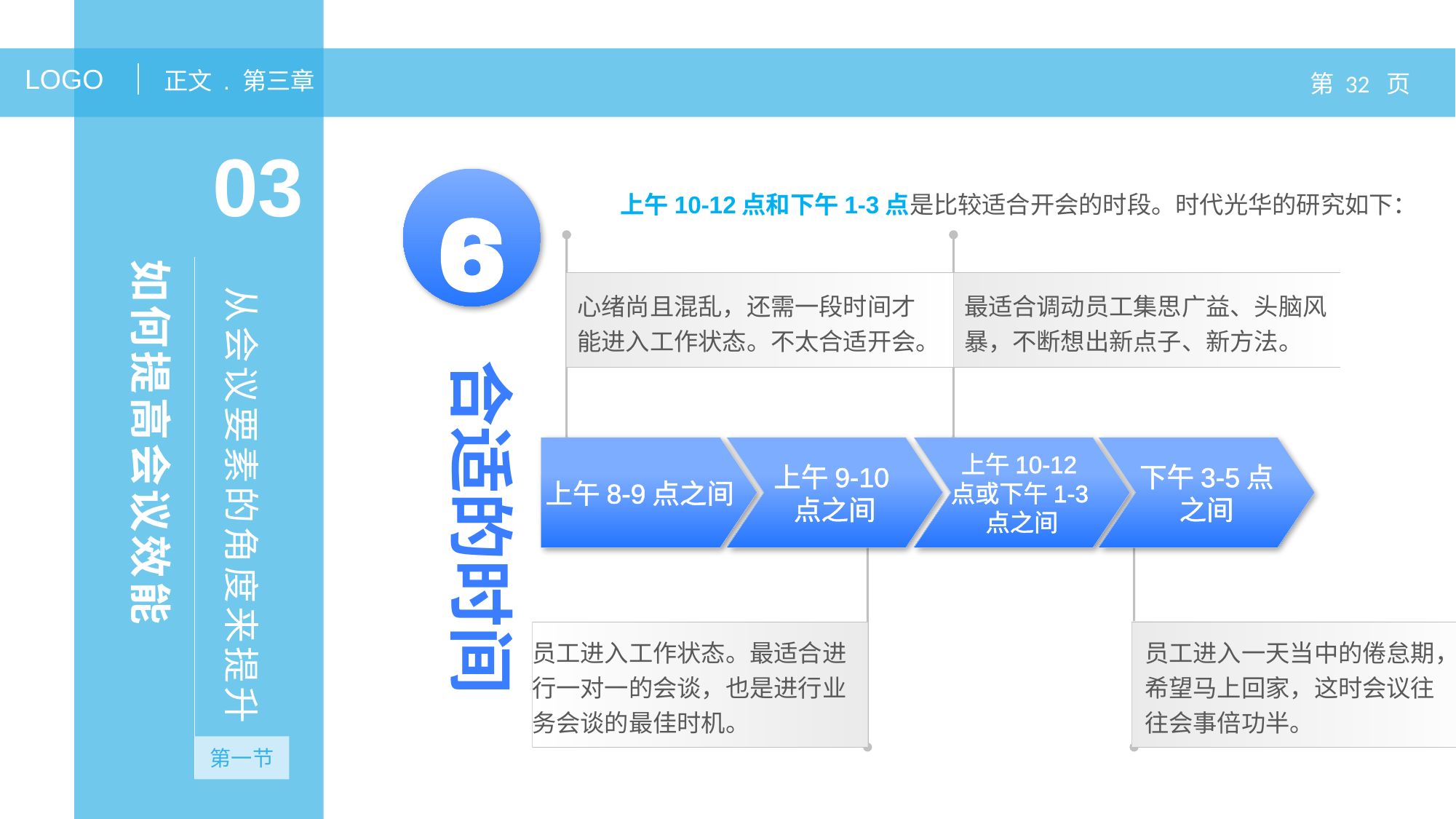

6
上午10-12点和下午1-3点是比较适合开会的时段。时代光华的研究如下：

心绪尚且混乱，还需一段时间才能进入工作状态。不太合适开会。

最适合调动员工集思广益、头脑风暴，不断想出新点子、新方法。

合适的时间
上午8-9点之间
上午9-10点之间
上午10-12点或下午1-3点之间
下午3-5点之间

员工进入工作状态。最适合进行一对一的会谈，也是进行业务会谈的最佳时机。

员工进入一天当中的倦怠期，希望马上回家，这时会议往往会事倍功半。